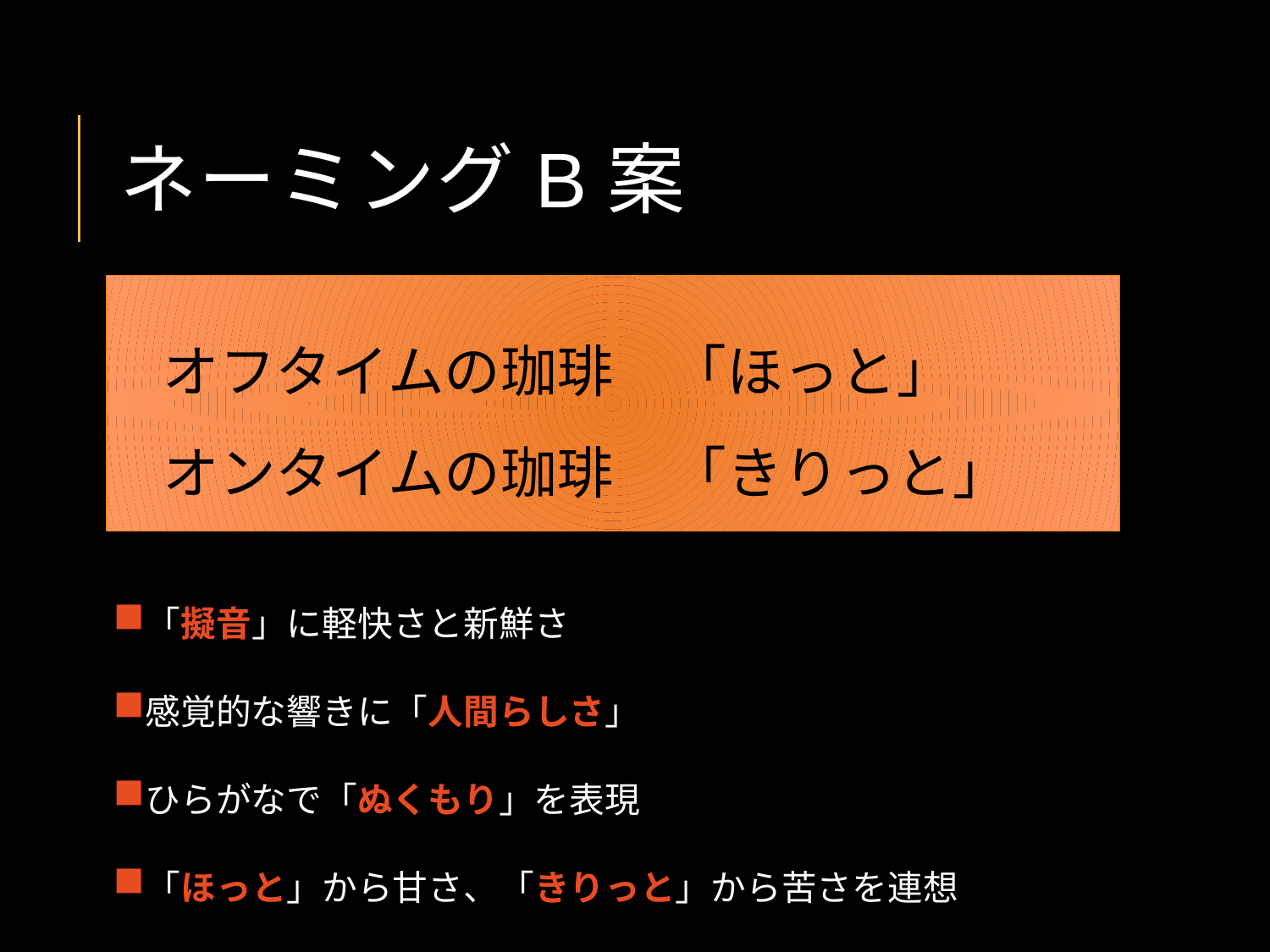

# ネーミングB案
オフタイムの珈琲　「ほっと」
オンタイムの珈琲　「きりっと」
「擬音」に軽快さと新鮮さ
感覚的な響きに「人間らしさ」
ひらがなで「ぬくもり」を表現
「ほっと」から甘さ、「きりっと」から苦さを連想